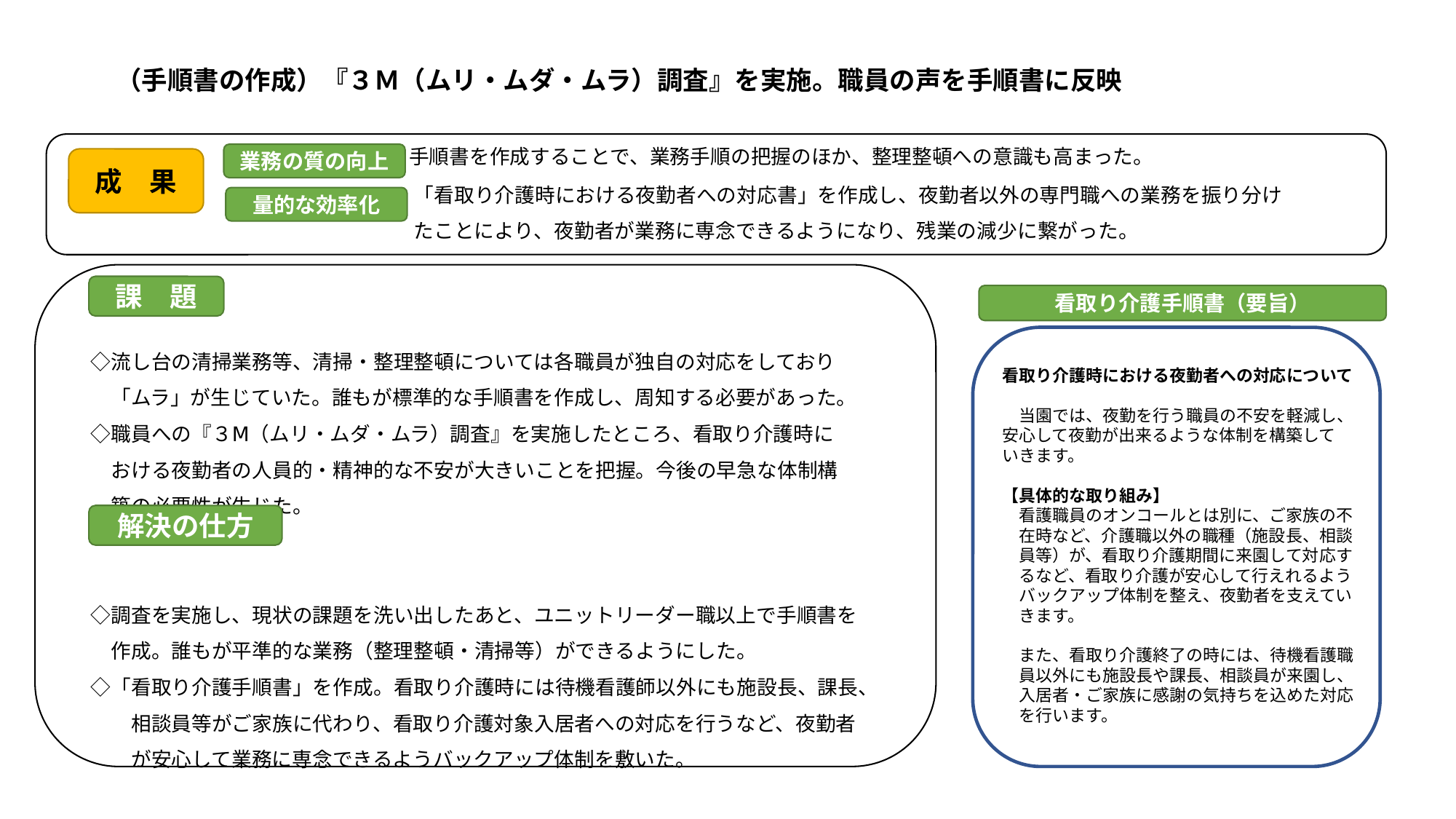

# （手順書の作成）『３Ｍ（ムリ・ムダ・ムラ）調査』を実施。職員の声を手順書に反映

　　　　　　　　　　　　手順書を作成することで、業務手順の把握のほか、整理整頓への意識も高まった。
　　　　　　　　　　　　　　　　　「看取り介護時における夜勤者への対応書」を作成し、夜勤者以外の専門職への業務を振り分け
　　　　　　　　　　　　　　　　　たことにより、夜勤者が業務に専念できるようになり、残業の減少に繋がった。

　◇流し台の清掃業務等、清掃・整理整頓については各職員が独自の対応をしており
　　「ムラ」が生じていた。誰もが標準的な手順書を作成し、周知する必要があった。
　◇職員への『３Ⅿ（ムリ・ムダ・ムラ）調査』を実施したところ、看取り介護時に
　　おける夜勤者の人員的・精神的な不安が大きいことを把握。今後の早急な体制構
　　築の必要性が生じた。

　◇調査を実施し、現状の課題を洗い出したあと、ユニットリーダー職以上で手順書を
　　作成。誰もが平準的な業務（整理整頓・清掃等）ができるようにした。
　◇「看取り介護手順書」を作成。看取り介護時には待機看護師以外にも施設長、課長、
　　　相談員等がご家族に代わり、看取り介護対象入居者への対応を行うなど、夜勤者
　　　が安心して業務に専念できるようバックアップ体制を敷いた。

業務の質の向上
成　果
量的な効率化

課　題
看取り介護手順書（要旨）

看取り介護時における夜勤者への対応について

　当園では、夜勤を行う職員の不安を軽減し、安心して夜勤が出来るような体制を構築して
いきます。

【具体的な取り組み】
　看護職員のオンコールとは別に、ご家族の不
　在時など、介護職以外の職種（施設長、相談
　員等）が、看取り介護期間に来園して対応す
　るなど、看取り介護が安心して行えれるよう
　バックアップ体制を整え、夜勤者を支えてい
　きます。

　また、看取り介護終了の時には、待機看護職
　員以外にも施設長や課長、相談員が来園し、
　入居者・ご家族に感謝の気持ちを込めた対応
　を行います。
解決の仕方